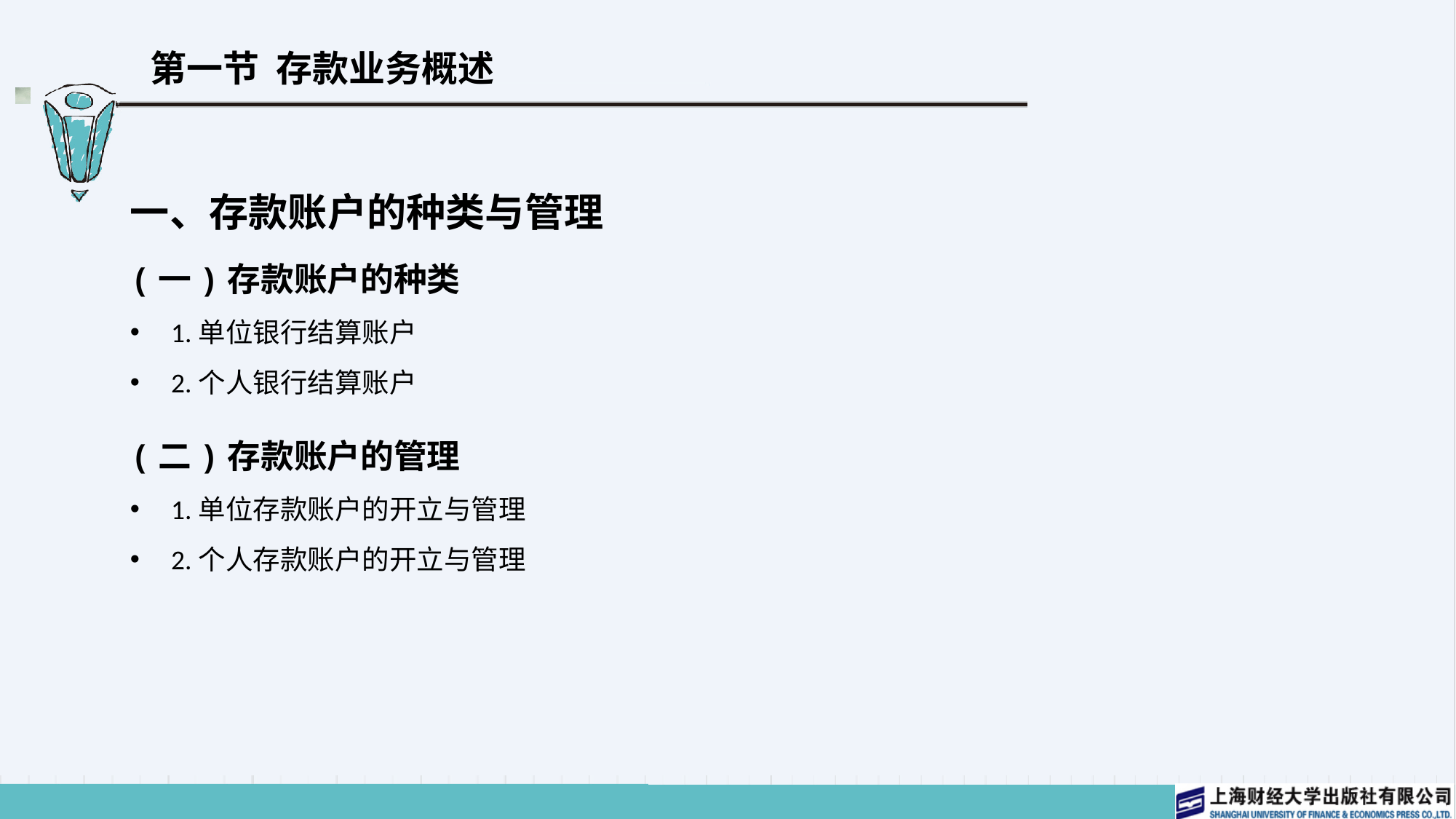

# 第一节  存款业务概述
一、存款账户的种类与管理
(一)存款账户的种类
1.单位银行结算账户
2.个人银行结算账户
(二)存款账户的管理
1.单位存款账户的开立与管理
2.个人存款账户的开立与管理